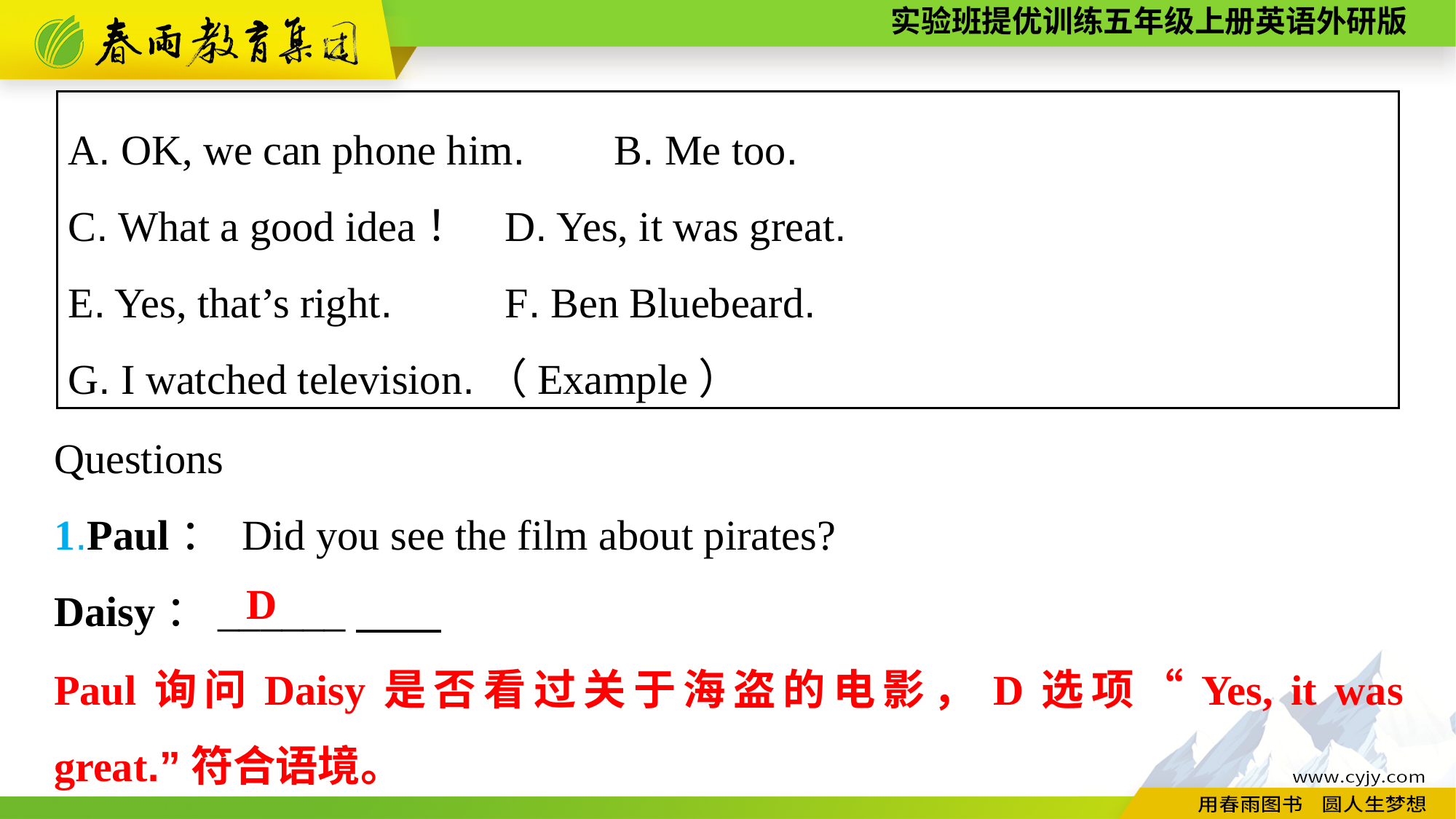

A. OK, we can phone him. 	B. Me too.
C. What a good idea！	D. Yes, it was great.
E. Yes, that’s right. 	F. Ben Bluebeard.
G. I watched television.（Example）
Questions
1.Paul： Did you see the film about pirates?
Daisy：______
D
Paul询问Daisy是否看过关于海盗的电影，D选项“Yes, it was great.”符合语境。